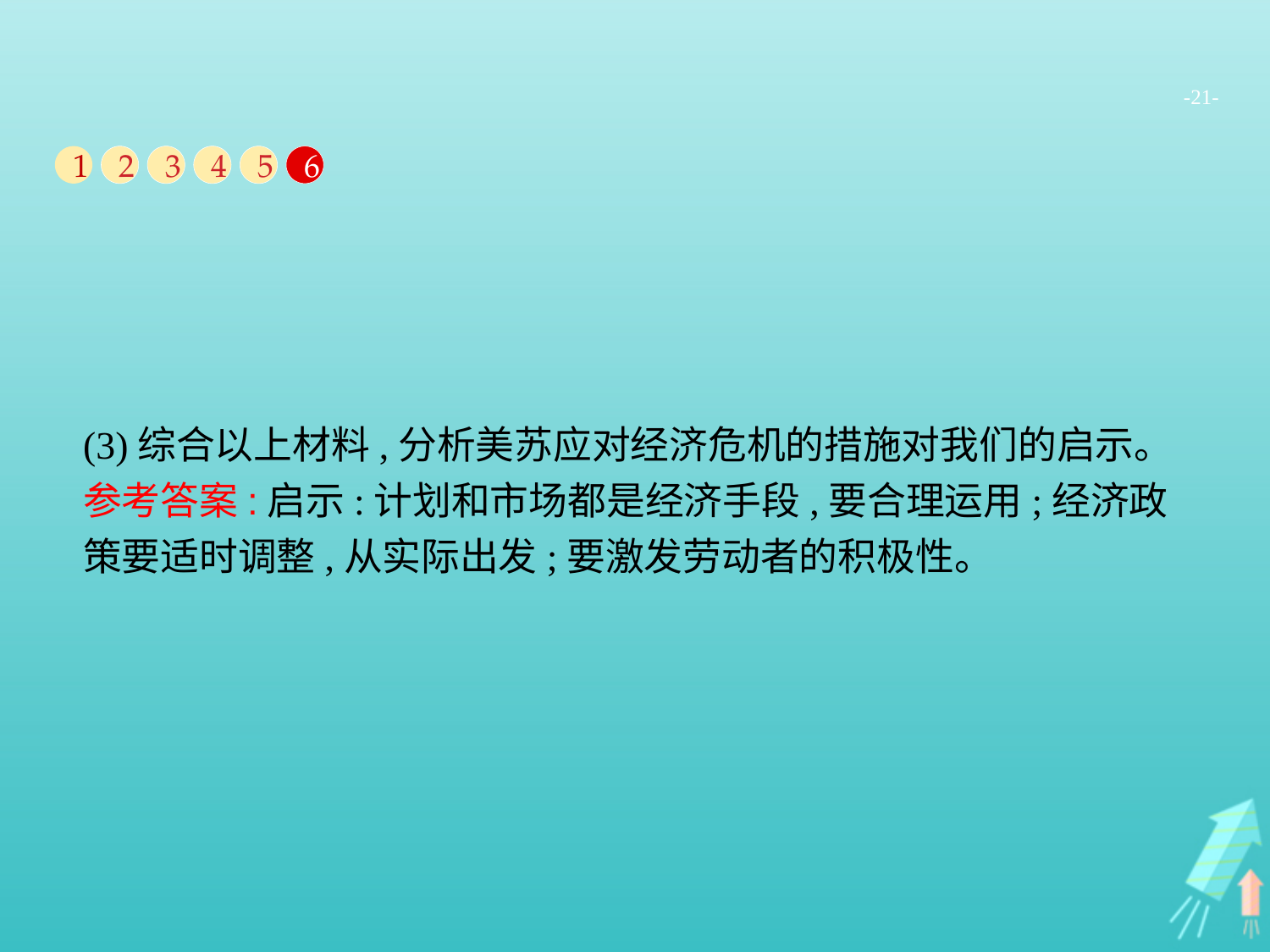

-21-
1
2
3
4
5
6
(3)综合以上材料,分析美苏应对经济危机的措施对我们的启示。
参考答案:启示:计划和市场都是经济手段,要合理运用;经济政策要适时调整,从实际出发;要激发劳动者的积极性。